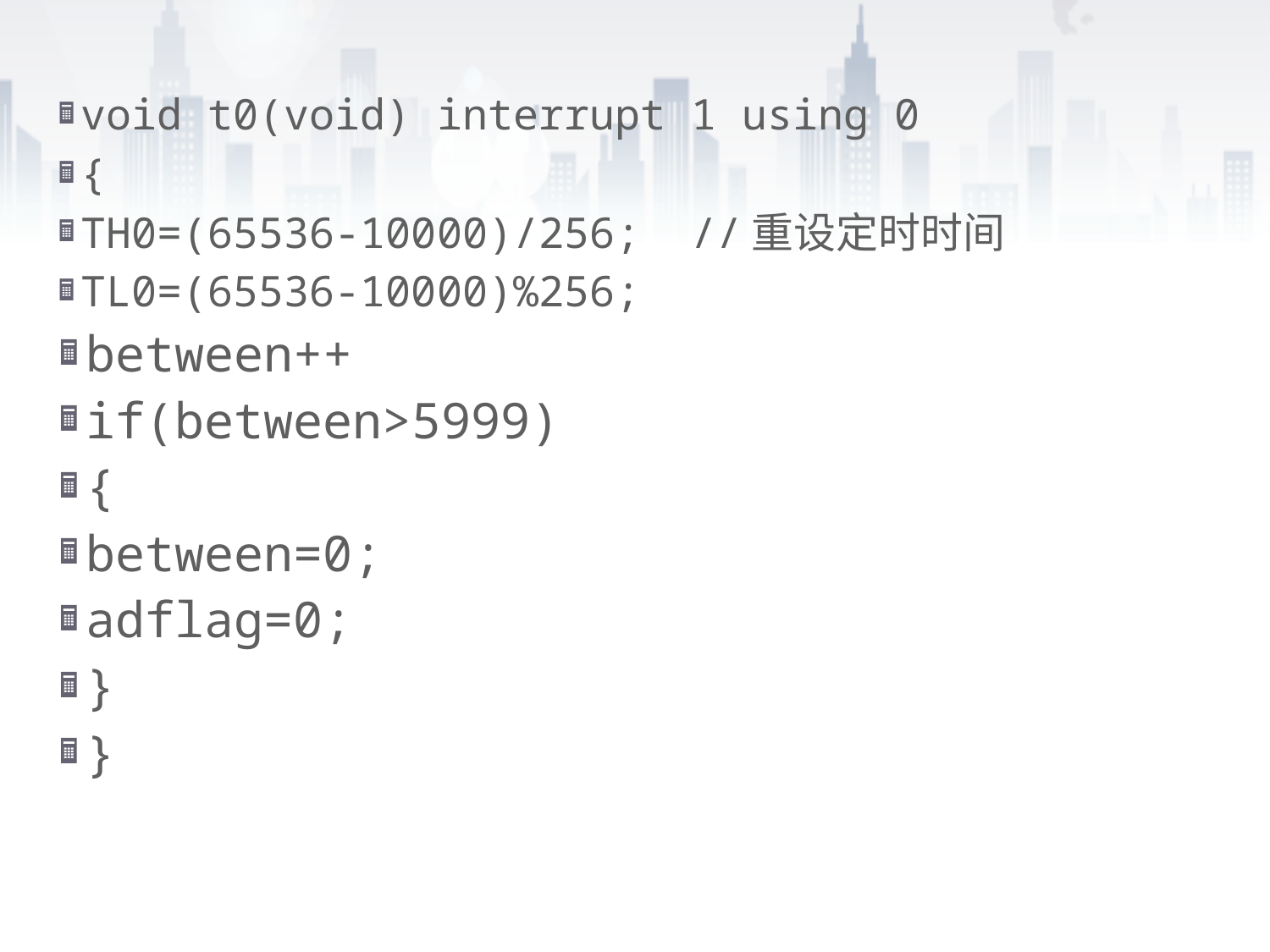

void t0(void) interrupt 1 using 0
{
TH0=(65536-10000)/256;  //重设定时时间
TL0=(65536-10000)%256;
between++
if(between>5999)
{
between=0;
adflag=0;
}
}